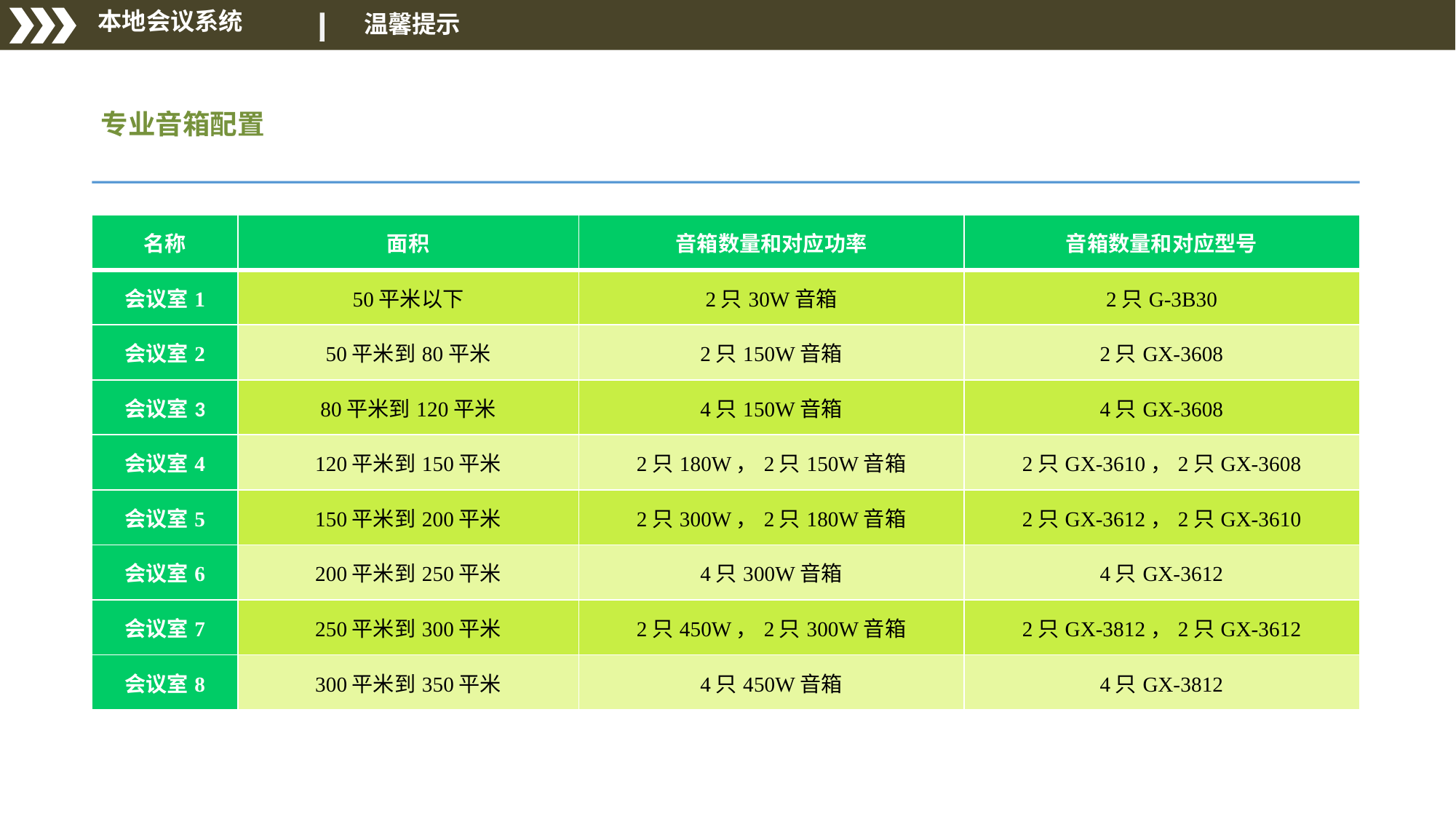

温馨提示

     本地会议系统
 专业音箱配置

| 名称 | 面积 | 音箱数量和对应功率 | 音箱数量和对应型号 |
| --- | --- | --- | --- |
| 会议室1 | 50平米以下 | 2只30W音箱 | 2只G-3B30 |
| 会议室2 | 50平米到80平米 | 2只150W音箱 | 2只GX-3608 |
| 会议室3 | 80平米到120平米 | 4只150W音箱 | 4只GX-3608 |
| 会议室4 | 120平米到150平米 | 2只180W，2只150W音箱 | 2只GX-3610，2只GX-3608 |
| 会议室5 | 150平米到200平米 | 2只300W，2只180W音箱 | 2只GX-3612，2只GX-3610 |
| 会议室6 | 200平米到250平米 | 4只300W音箱 | 4只GX-3612 |
| 会议室7 | 250平米到300平米 | 2只450W，2只300W音箱 | 2只GX-3812，2只GX-3612 |
| 会议室8 | 300平米到350平米 | 4只450W音箱 | 4只GX-3812 |